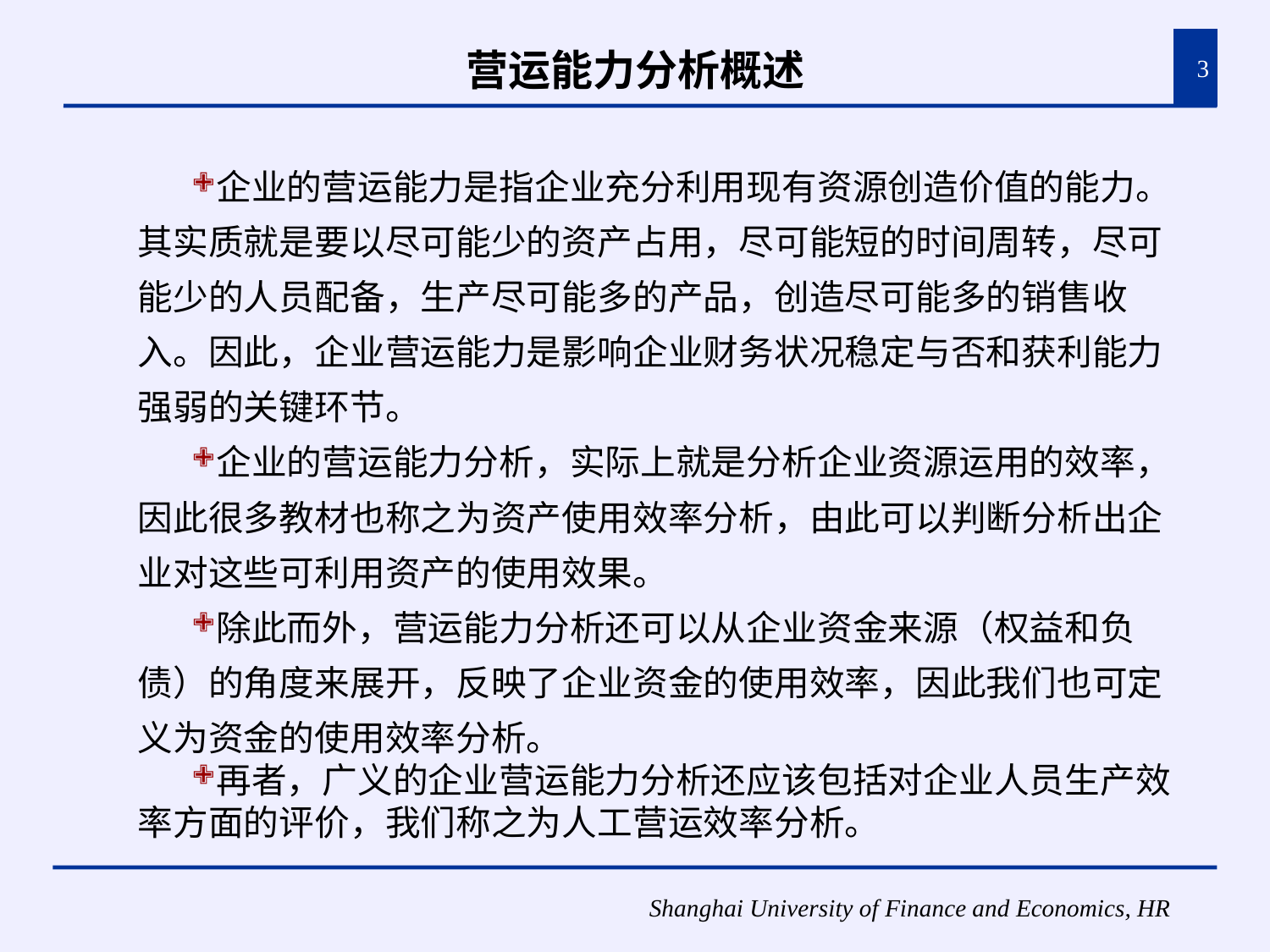

# 营运能力分析概述
3
企业的营运能力是指企业充分利用现有资源创造价值的能力。其实质就是要以尽可能少的资产占用，尽可能短的时间周转，尽可能少的人员配备，生产尽可能多的产品，创造尽可能多的销售收入。因此，企业营运能力是影响企业财务状况稳定与否和获利能力强弱的关键环节。
企业的营运能力分析，实际上就是分析企业资源运用的效率，因此很多教材也称之为资产使用效率分析，由此可以判断分析出企业对这些可利用资产的使用效果。
除此而外，营运能力分析还可以从企业资金来源（权益和负债）的角度来展开，反映了企业资金的使用效率，因此我们也可定义为资金的使用效率分析。
再者，广义的企业营运能力分析还应该包括对企业人员生产效率方面的评价，我们称之为人工营运效率分析。